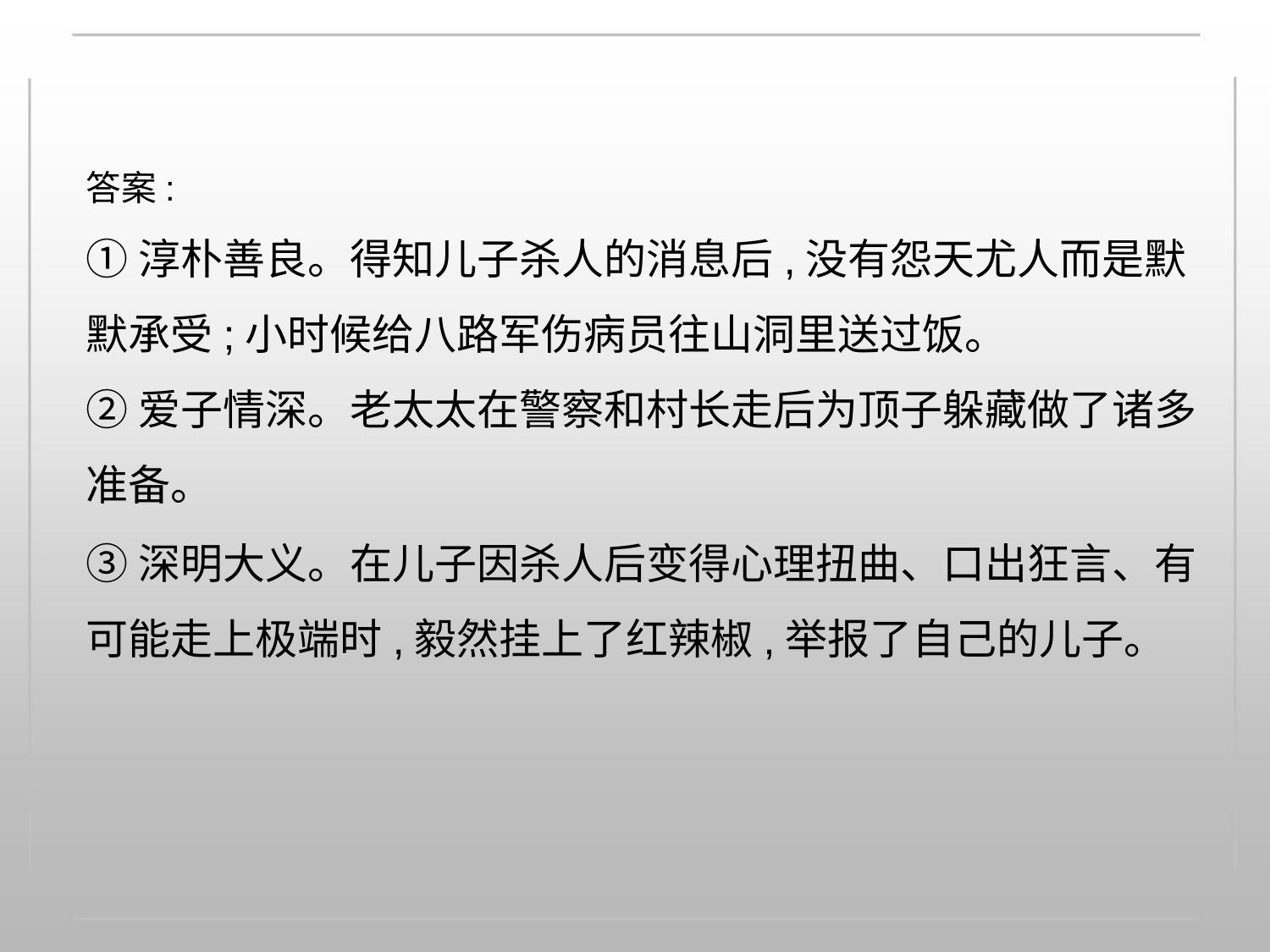

答案:
①淳朴善良。得知儿子杀人的消息后,没有怨天尤人而是默
默承受;小时候给八路军伤病员往山洞里送过饭。
②爱子情深。老太太在警察和村长走后为顶子躲藏做了诸多
准备。
③深明大义。在儿子因杀人后变得心理扭曲、口出狂言、有
可能走上极端时,毅然挂上了红辣椒,举报了自己的儿子。